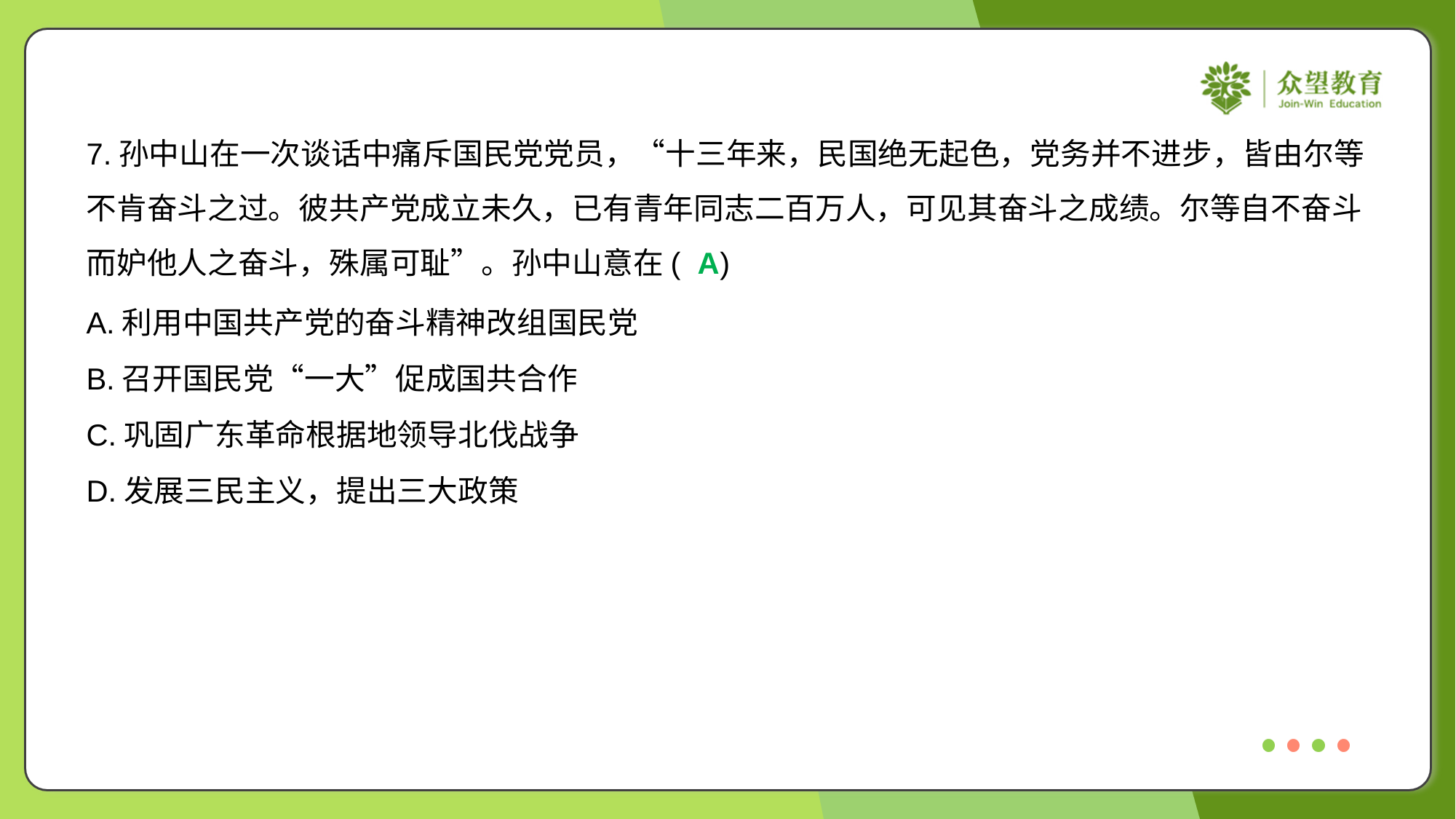

7.孙中山在一次谈话中痛斥国民党党员，“十三年来，民国绝无起色，党务并不进步，皆由尔等
不肯奋斗之过。彼共产党成立未久，已有青年同志二百万人，可见其奋斗之成绩。尔等自不奋斗
而妒他人之奋斗，殊属可耻”。孙中山意在(     )
A
A.利用中国共产党的奋斗精神改组国民党
B.召开国民党“一大”促成国共合作
C.巩固广东革命根据地领导北伐战争
D.发展三民主义，提出三大政策